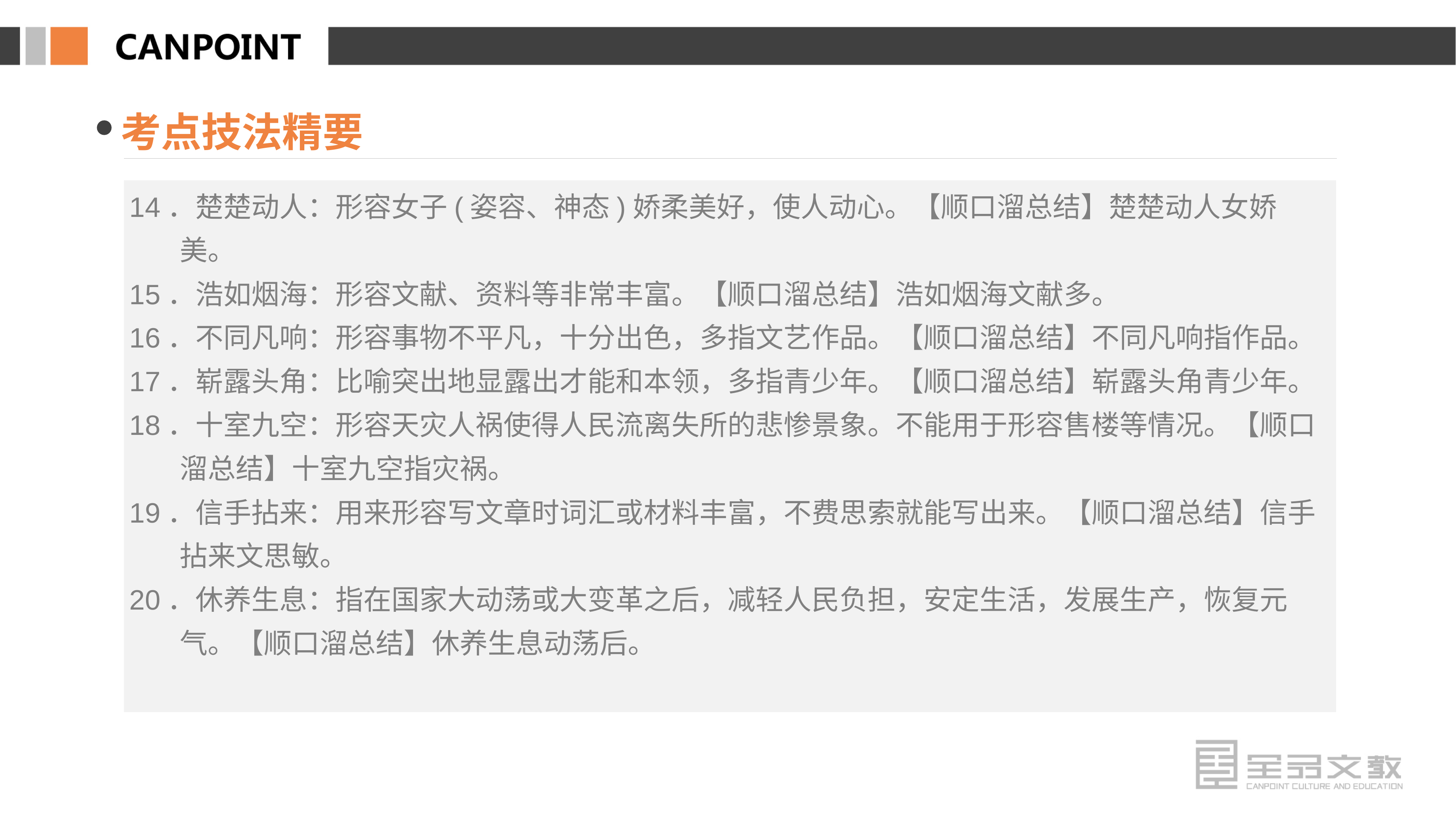

考点技法精要

14．楚楚动人：形容女子(姿容、神态)娇柔美好，使人动心。【顺口溜总结】楚楚动人女娇美。
15．浩如烟海：形容文献、资料等非常丰富。【顺口溜总结】浩如烟海文献多。
16．不同凡响：形容事物不平凡，十分出色，多指文艺作品。【顺口溜总结】不同凡响指作品。
17．崭露头角：比喻突出地显露出才能和本领，多指青少年。【顺口溜总结】崭露头角青少年。
18．十室九空：形容天灾人祸使得人民流离失所的悲惨景象。不能用于形容售楼等情况。【顺口溜总结】十室九空指灾祸。
19．信手拈来：用来形容写文章时词汇或材料丰富，不费思索就能写出来。【顺口溜总结】信手拈来文思敏。
20．休养生息：指在国家大动荡或大变革之后，减轻人民负担，安定生活，发展生产，恢复元气。【顺口溜总结】休养生息动荡后。